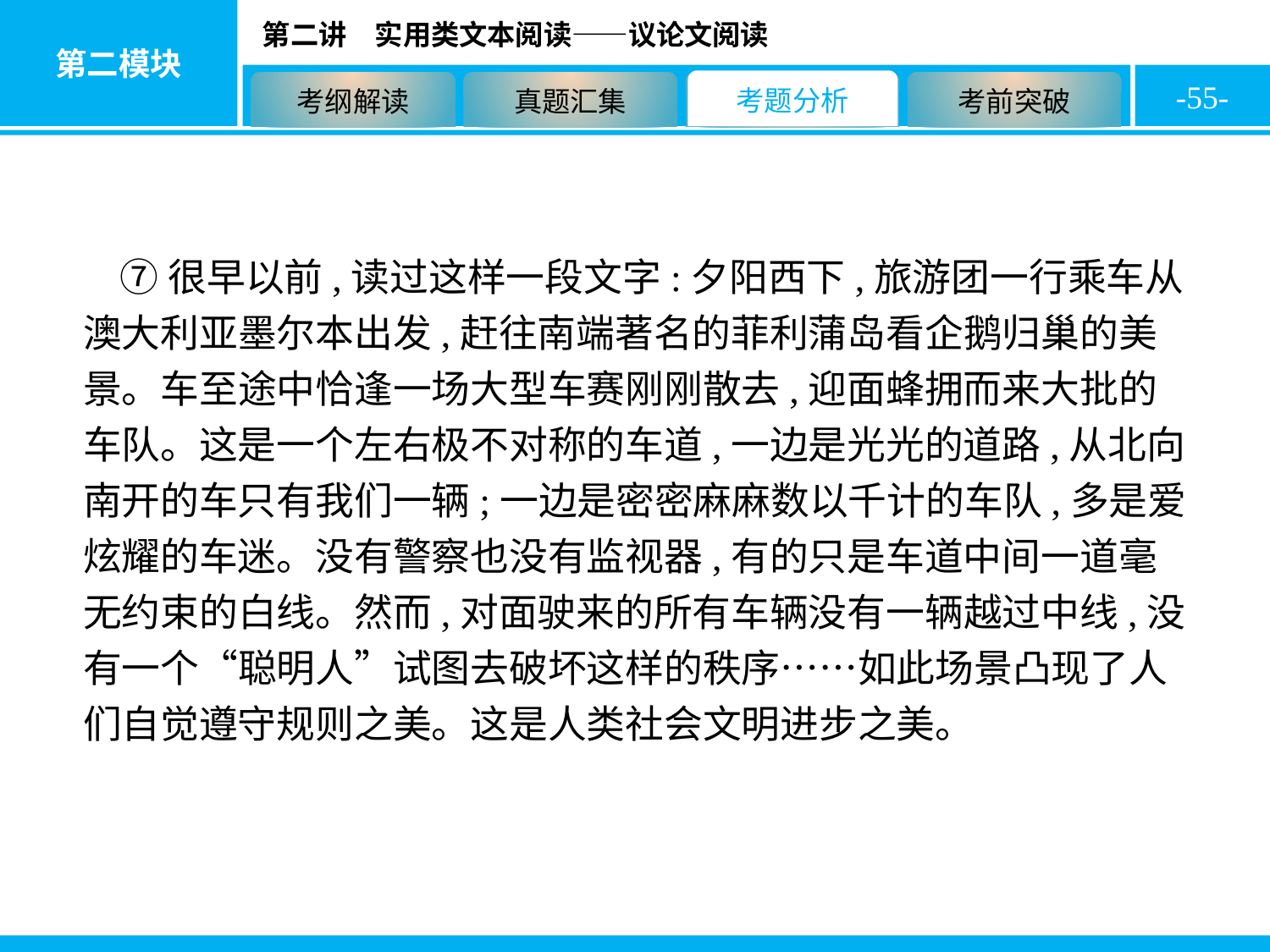

-55-
⑦很早以前,读过这样一段文字:夕阳西下,旅游团一行乘车从澳大利亚墨尔本出发,赶往南端著名的菲利蒲岛看企鹅归巢的美景。车至途中恰逢一场大型车赛刚刚散去,迎面蜂拥而来大批的车队。这是一个左右极不对称的车道,一边是光光的道路,从北向南开的车只有我们一辆;一边是密密麻麻数以千计的车队,多是爱炫耀的车迷。没有警察也没有监视器,有的只是车道中间一道毫无约束的白线。然而,对面驶来的所有车辆没有一辆越过中线,没有一个“聪明人”试图去破坏这样的秩序……如此场景凸现了人们自觉遵守规则之美。这是人类社会文明进步之美。